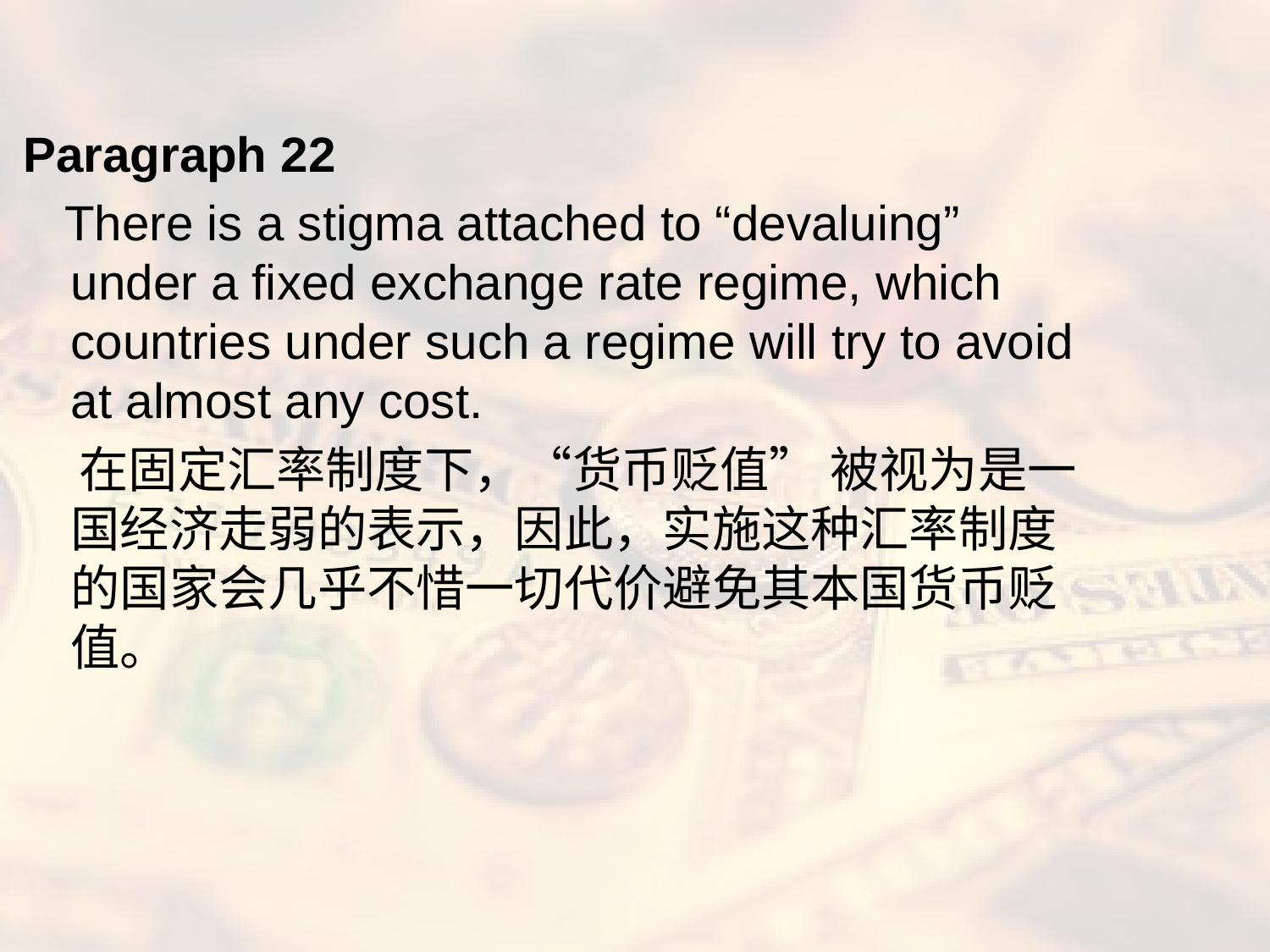

#
Paragraph 22
   There is a stigma attached to “devaluing” under a fixed exchange rate regime, which countries under such a regime will try to avoid at almost any cost.
    在固定汇率制度下，“货币贬值” 被视为是一国经济走弱的表示，因此，实施这种汇率制度的国家会几乎不惜一切代价避免其本国货币贬值。